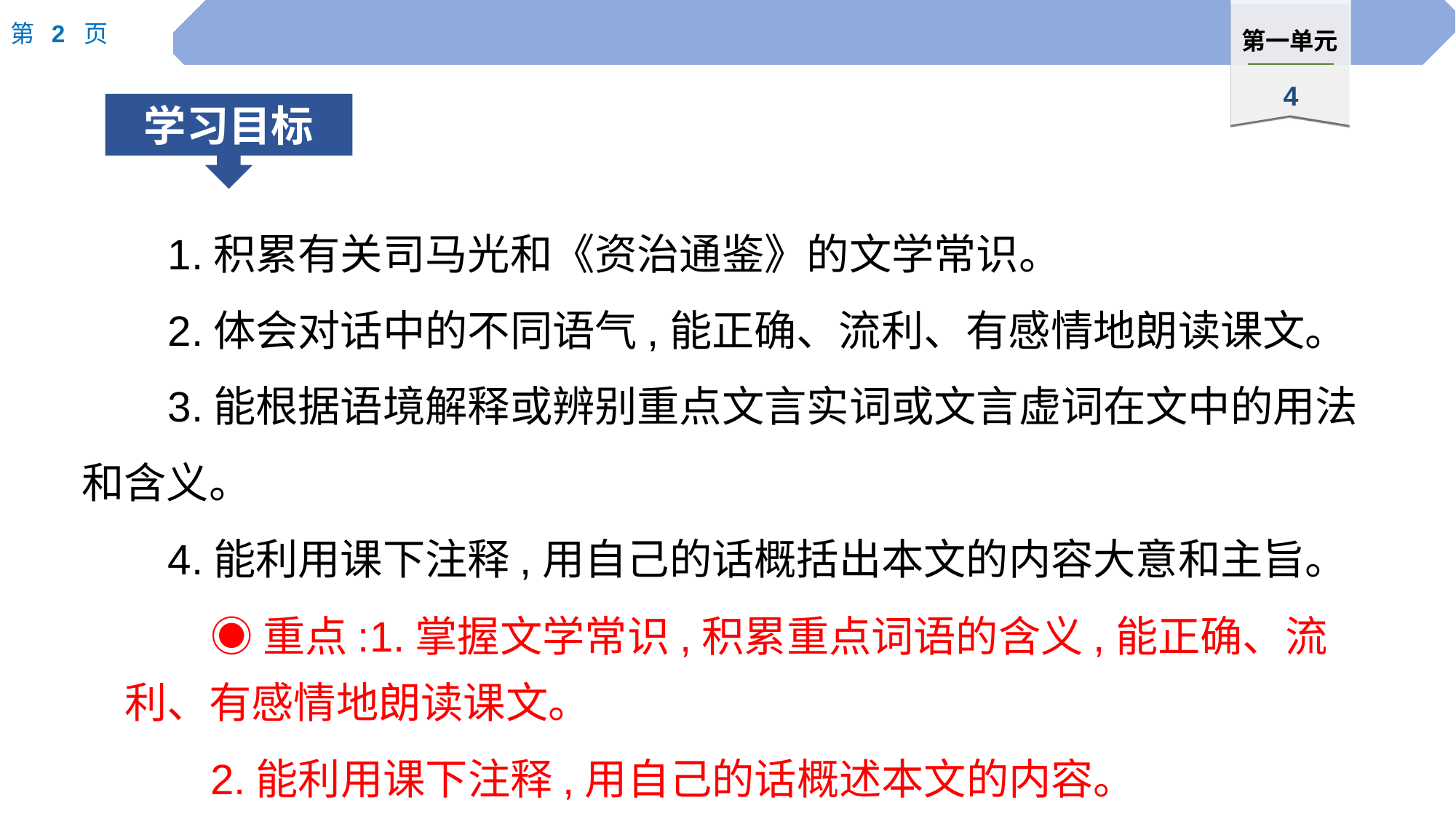

1.积累有关司马光和《资治通鉴》的文学常识。
2.体会对话中的不同语气,能正确、流利、有感情地朗读课文。
3.能根据语境解释或辨别重点文言实词或文言虚词在文中的用法和含义。
4.能利用课下注释,用自己的话概括出本文的内容大意和主旨。
◉重点:1.掌握文学常识,积累重点词语的含义,能正确、流利、有感情地朗读课文。
2.能利用课下注释,用自己的话概述本文的内容。